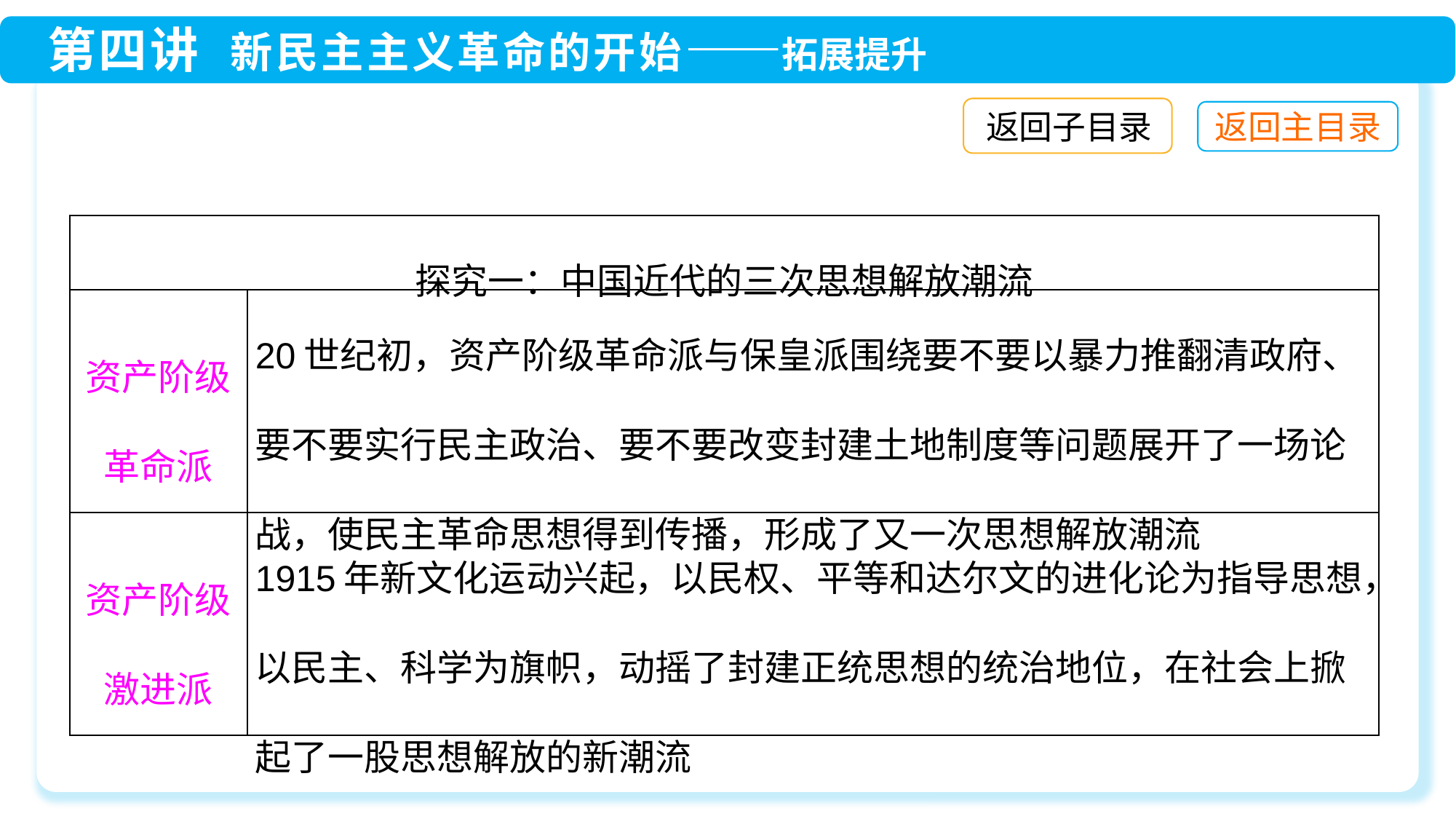

返回子目录
| 探究一：中国近代的三次思想解放潮流 |  |
| --- | --- |
| 资产阶级革命派 | 20世纪初，资产阶级革命派与保皇派围绕要不要以暴力推翻清政府、要不要实行民主政治、要不要改变封建土地制度等问题展开了一场论战，使民主革命思想得到传播，形成了又一次思想解放潮流 |
| 资产阶级激进派 | 1915年新文化运动兴起，以民权、平等和达尔文的进化论为指导思想，以民主、科学为旗帜，动摇了封建正统思想的统治地位，在社会上掀起了一股思想解放的新潮流 |